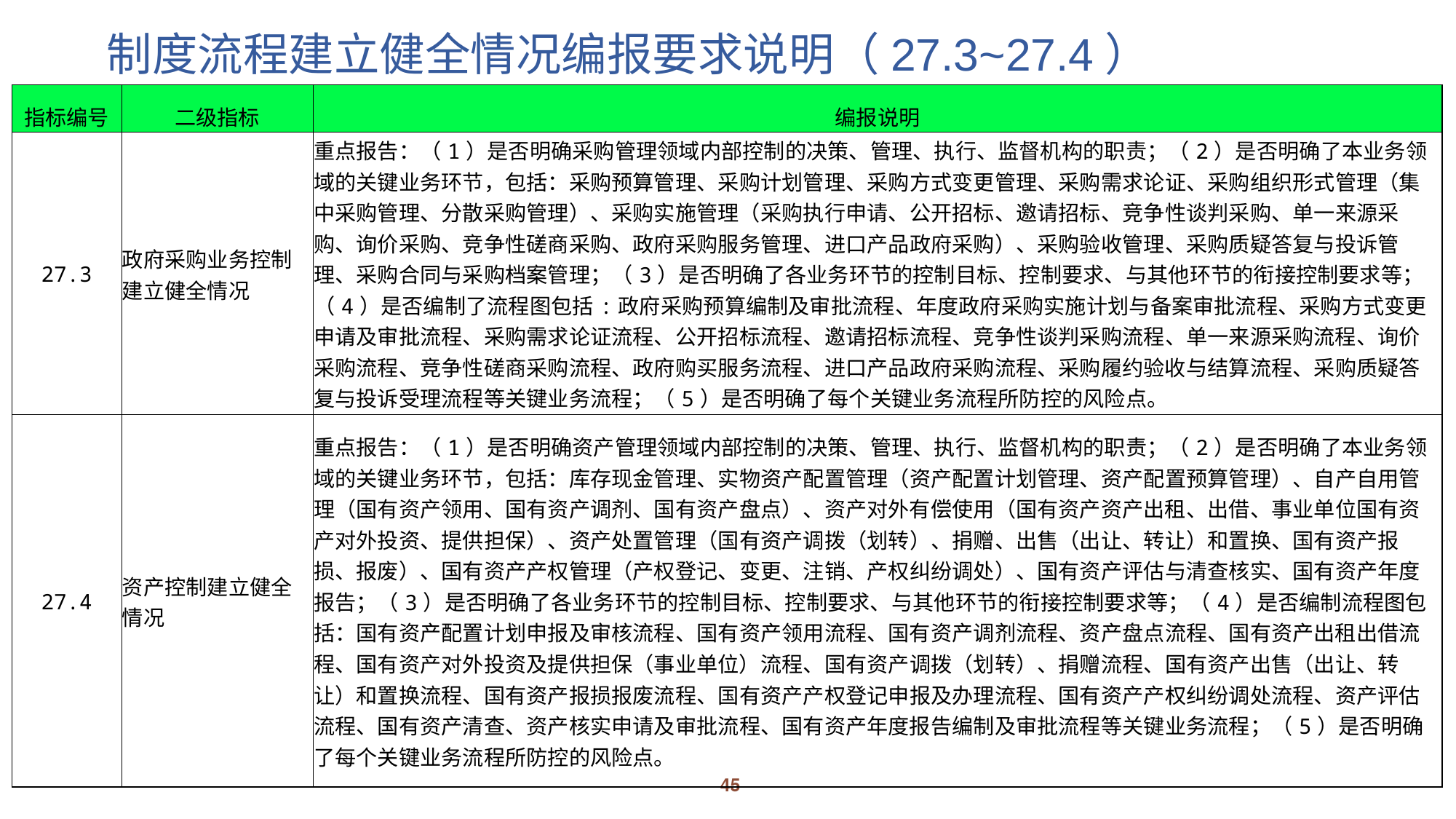

# 制度流程建立健全情况编报要求说明（27.3~27.4）
| 指标编号 | 二级指标 | 编报说明 |
| --- | --- | --- |
| 27.3 | 政府采购业务控制建立健全情况 | 重点报告：（1）是否明确采购管理领域内部控制的决策、管理、执行、监督机构的职责；（2）是否明确了本业务领域的关键业务环节，包括：采购预算管理、采购计划管理、采购方式变更管理、采购需求论证、采购组织形式管理（集中采购管理、分散采购管理）、采购实施管理（采购执行申请、公开招标、邀请招标、竞争性谈判采购、单一来源采购、询价采购、竞争性磋商采购、政府采购服务管理、进口产品政府采购）、采购验收管理、采购质疑答复与投诉管理、采购合同与采购档案管理；（3）是否明确了各业务环节的控制目标、控制要求、与其他环节的衔接控制要求等；（4）是否编制了流程图包括:政府采购预算编制及审批流程、年度政府采购实施计划与备案审批流程、采购方式变更申请及审批流程、采购需求论证流程、公开招标流程、邀请招标流程、竞争性谈判采购流程、单一来源采购流程、询价采购流程、竞争性磋商采购流程、政府购买服务流程、进口产品政府采购流程、采购履约验收与结算流程、采购质疑答复与投诉受理流程等关键业务流程；（5）是否明确了每个关键业务流程所防控的风险点。 |
| 27.4 | 资产控制建立健全情况 | 重点报告：（1）是否明确资产管理领域内部控制的决策、管理、执行、监督机构的职责；（2）是否明确了本业务领域的关键业务环节，包括：库存现金管理、实物资产配置管理（资产配置计划管理、资产配置预算管理）、自产自用管理（国有资产领用、国有资产调剂、国有资产盘点）、资产对外有偿使用（国有资产资产出租、出借、事业单位国有资产对外投资、提供担保）、资产处置管理（国有资产调拨（划转）、捐赠、出售（出让、转让）和置换、国有资产报损、报废）、国有资产产权管理（产权登记、变更、注销、产权纠纷调处）、国有资产评估与清查核实、国有资产年度报告；（3）是否明确了各业务环节的控制目标、控制要求、与其他环节的衔接控制要求等；（4）是否编制流程图包括：国有资产配置计划申报及审核流程、国有资产领用流程、国有资产调剂流程、资产盘点流程、国有资产出租出借流程、国有资产对外投资及提供担保（事业单位）流程、国有资产调拨（划转）、捐赠流程、国有资产出售（出让、转让）和置换流程、国有资产报损报废流程、国有资产产权登记申报及办理流程、国有资产产权纠纷调处流程、资产评估流程、国有资产清查、资产核实申请及审批流程、国有资产年度报告编制及审批流程等关键业务流程；（5）是否明确了每个关键业务流程所防控的风险点。 |
45